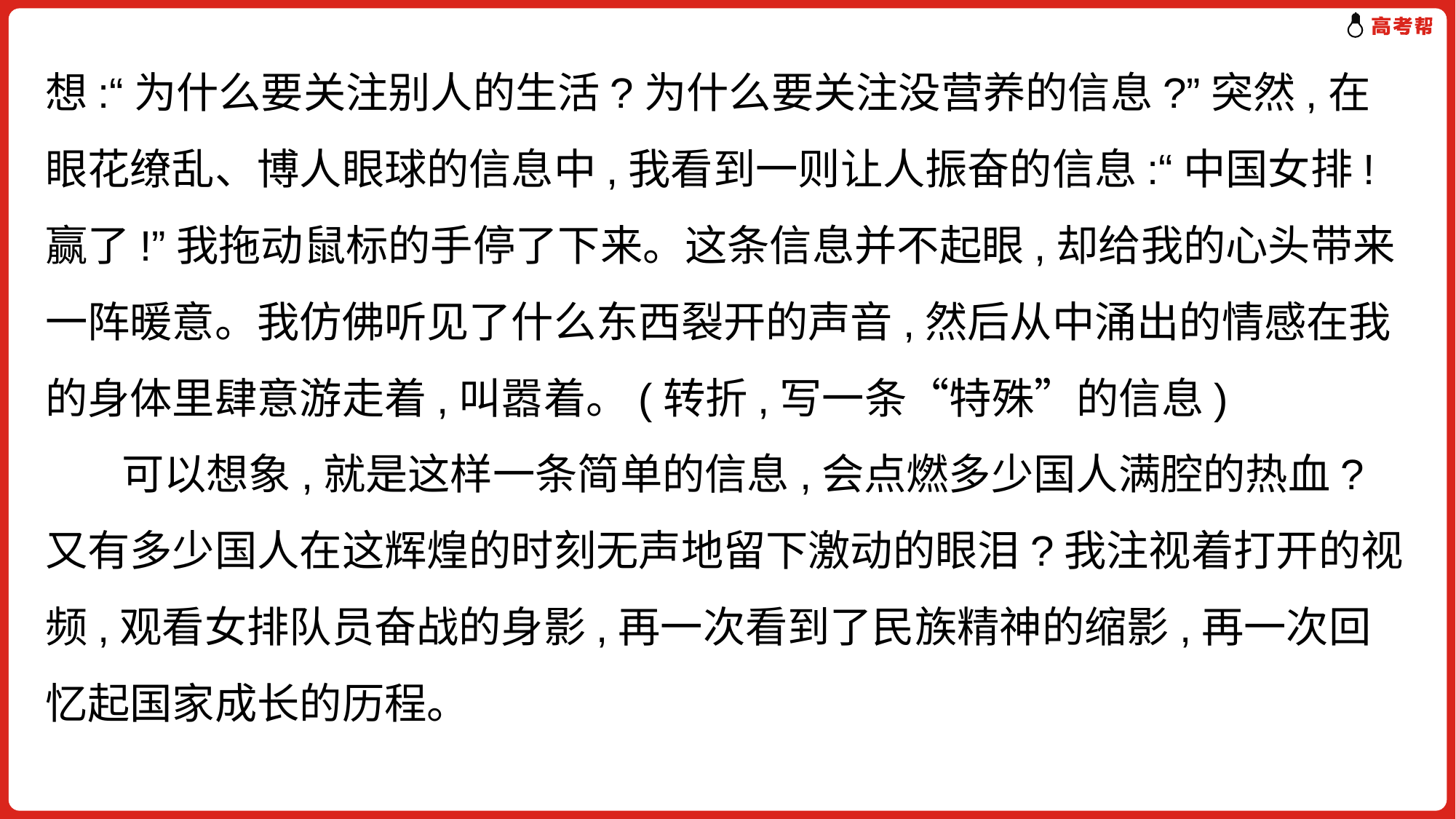

想:“为什么要关注别人的生活?为什么要关注没营养的信息?”突然,在眼花缭乱、博人眼球的信息中,我看到一则让人振奋的信息:“中国女排!赢了!”我拖动鼠标的手停了下来。这条信息并不起眼,却给我的心头带来一阵暖意。我仿佛听见了什么东西裂开的声音,然后从中涌出的情感在我的身体里肆意游走着,叫嚣着。(转折,写一条“特殊”的信息)
       可以想象,就是这样一条简单的信息,会点燃多少国人满腔的热血?又有多少国人在这辉煌的时刻无声地留下激动的眼泪?我注视着打开的视频,观看女排队员奋战的身影,再一次看到了民族精神的缩影,再一次回忆起国家成长的历程。